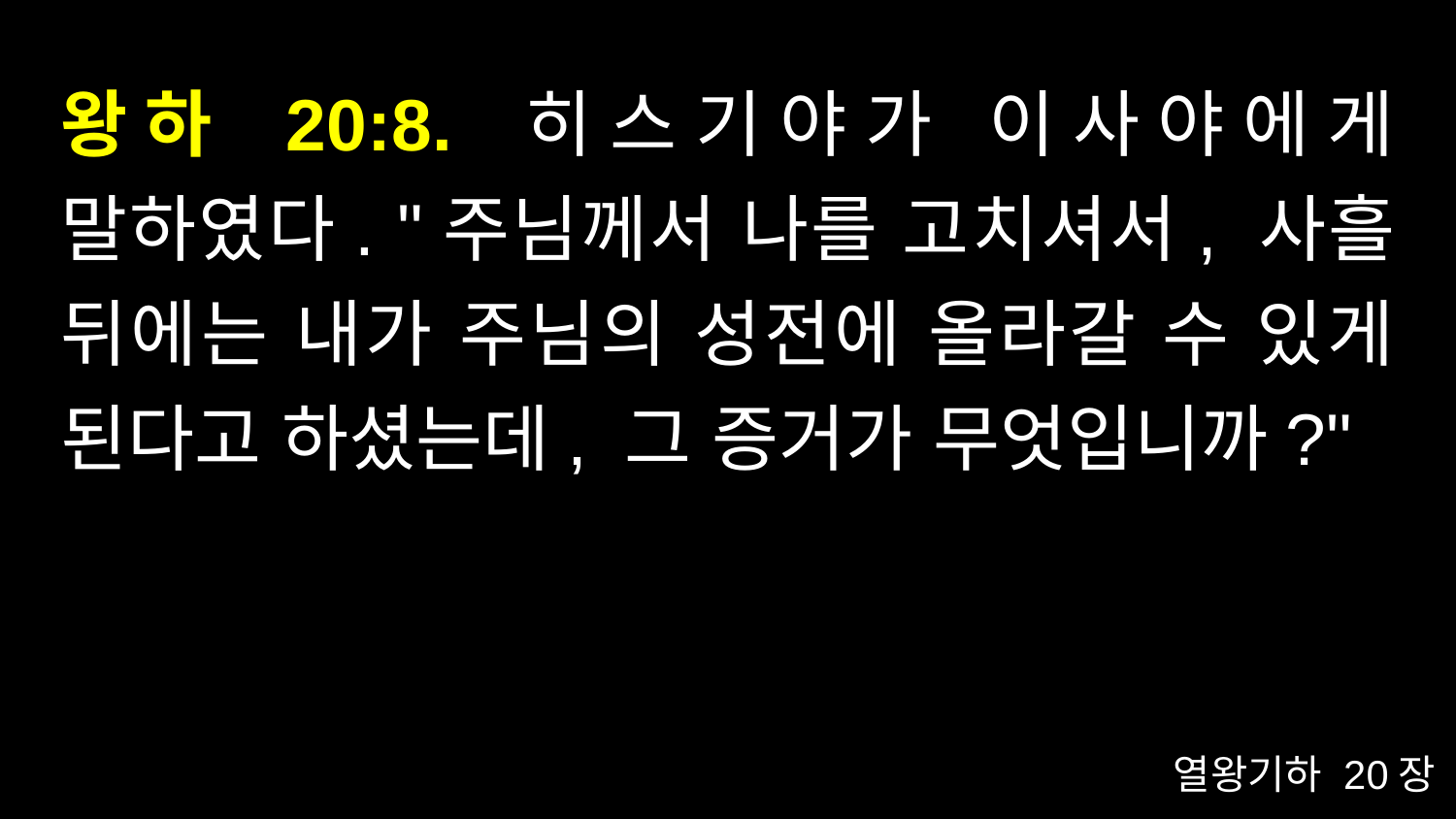

# 왕하 20:8. 히스기야가 이사야에게 말하였다. "주님께서 나를 고치셔서, 사흘 뒤에는 내가 주님의 성전에 올라갈 수 있게 된다고 하셨는데, 그 증거가 무엇입니까?"
열왕기하 20장